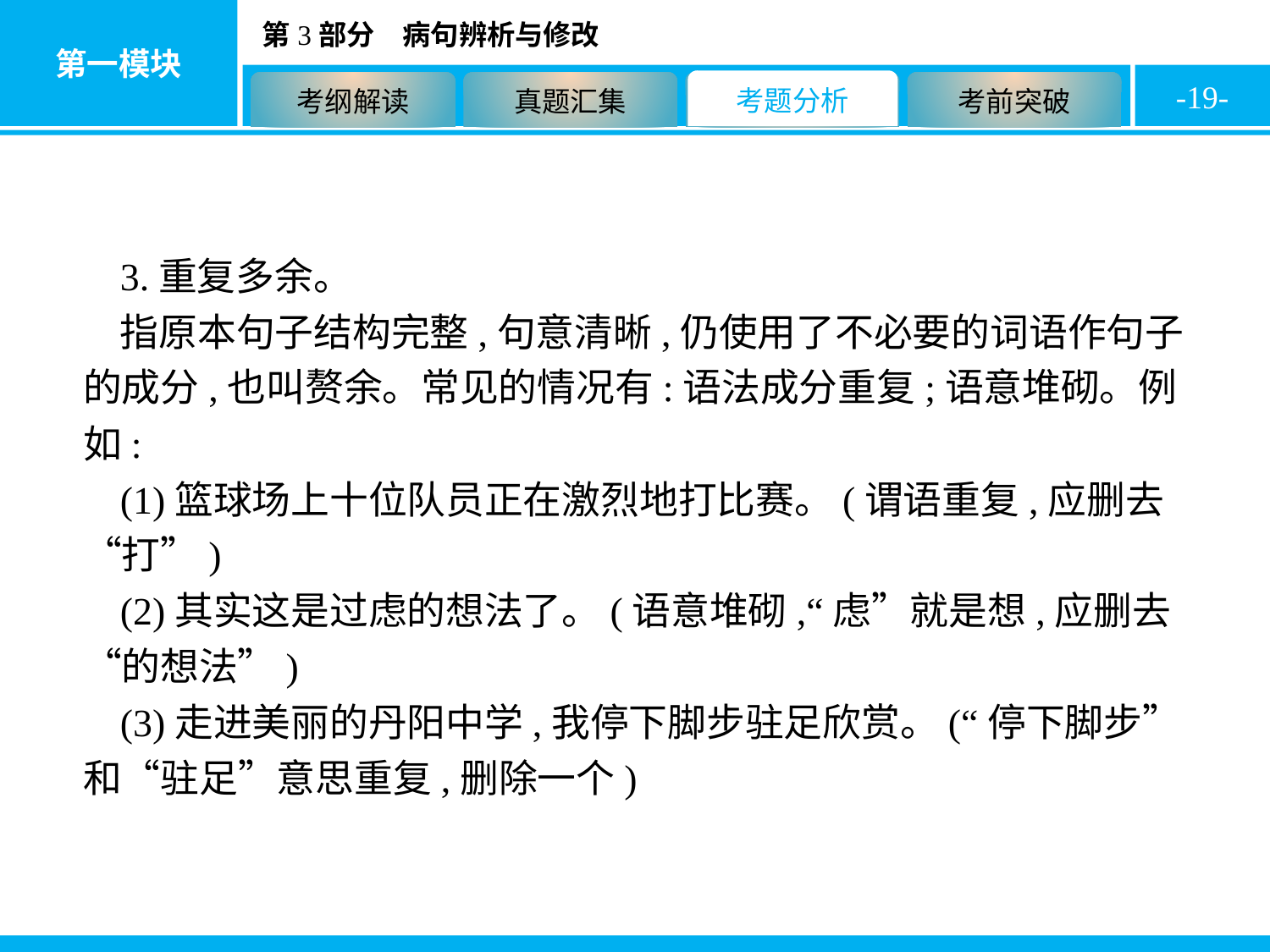

-19-
3.重复多余。
指原本句子结构完整,句意清晰,仍使用了不必要的词语作句子的成分,也叫赘余。常见的情况有:语法成分重复;语意堆砌。例如:
(1)篮球场上十位队员正在激烈地打比赛。(谓语重复,应删去“打”)
(2)其实这是过虑的想法了。(语意堆砌,“虑”就是想,应删去“的想法”)
(3)走进美丽的丹阳中学,我停下脚步驻足欣赏。(“停下脚步”和“驻足”意思重复,删除一个)